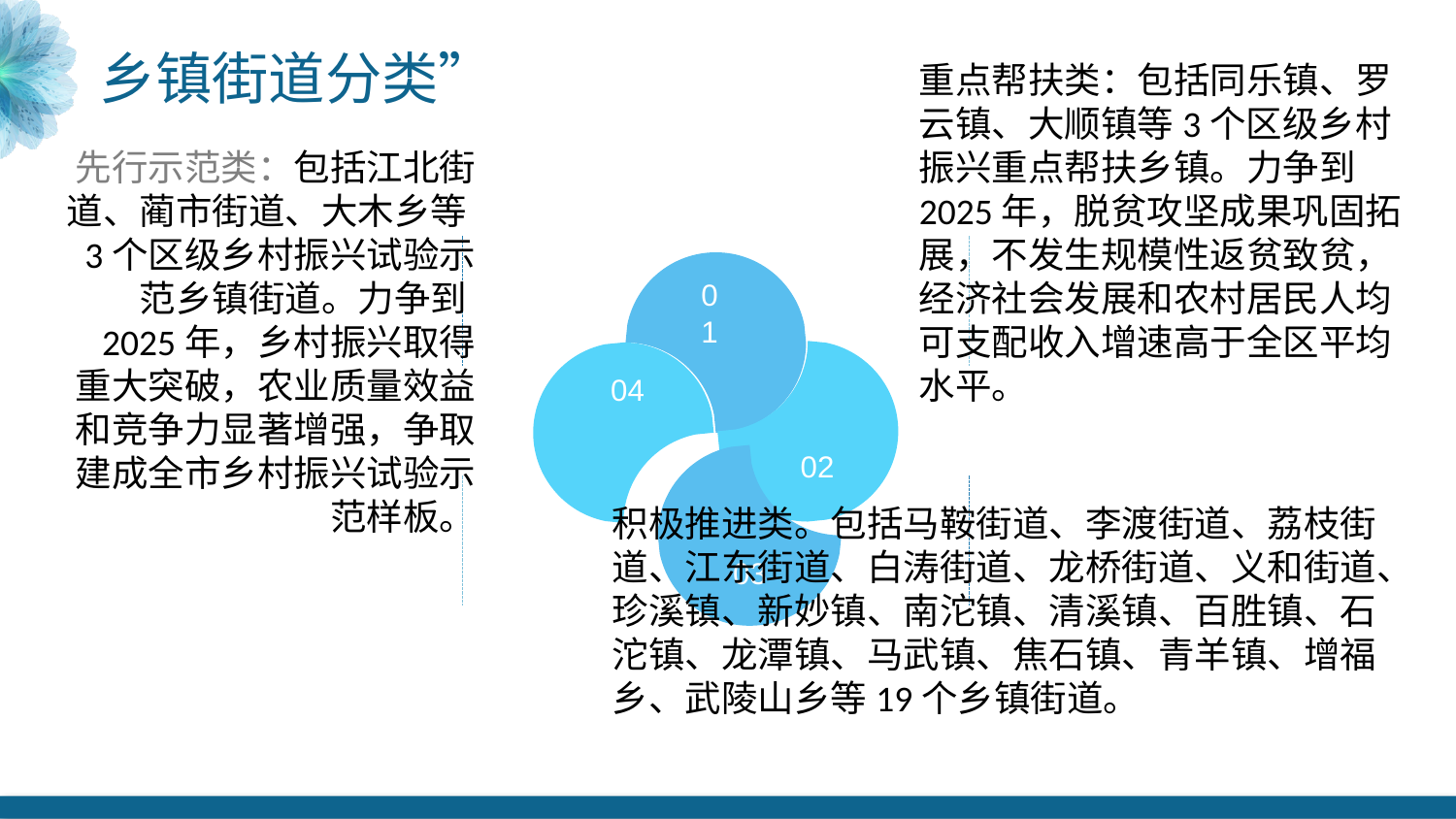

乡镇街道分类”
重点帮扶类：包括同乐镇、罗云镇、大顺镇等3个区级乡村振兴重点帮扶乡镇。力争到2025年，脱贫攻坚成果巩固拓展，不发生规模性返贫致贫，经济社会发展和农村居民人均可支配收入增速高于全区平均水平。

先行示范类：包括江北街道、蔺市街道、大木乡等3个区级乡村振兴试验示范乡镇街道。力争到2025年，乡村振兴取得重大突破，农业质量效益和竞争力显著增强，争取建成全市乡村振兴试验示范样板。

关键词
01
关键词
02
关键词
04
关键词
03

积极推进类。包括马鞍街道、李渡街道、荔枝街道、江东街道、白涛街道、龙桥街道、义和街道、珍溪镇、新妙镇、南沱镇、清溪镇、百胜镇、石沱镇、龙潭镇、马武镇、焦石镇、青羊镇、增福乡、武陵山乡等19个乡镇街道。